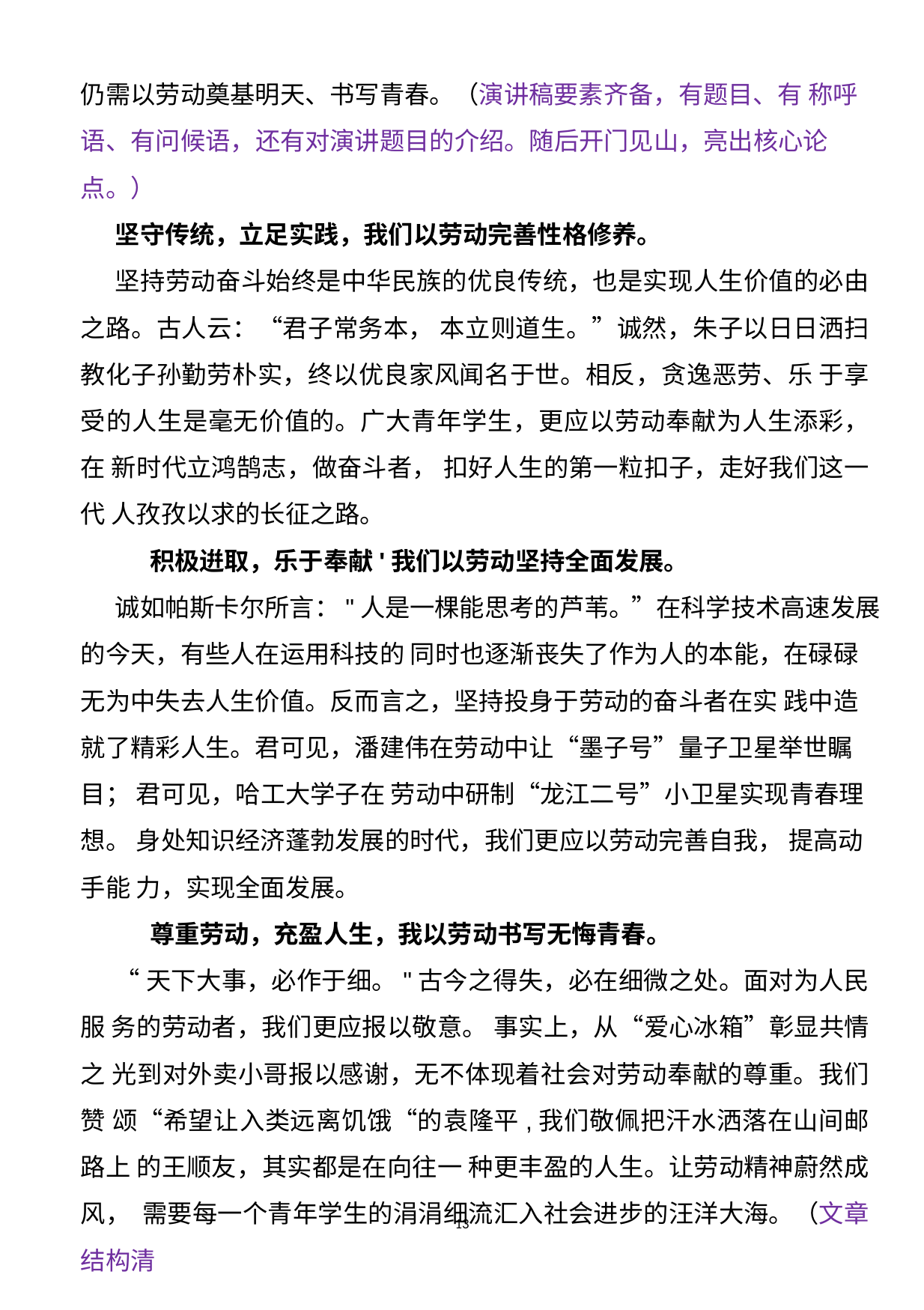

仍需以劳动奠基明天、书写青春。（演讲稿要素齐备，有题目、有 称呼 语、有问候语，还有对演讲题目的介绍。随后开门见山，亮出核心论点。）
坚守传统，立足实践，我们以劳动完善性格修养。
坚持劳动奋斗始终是中华民族的优良传统，也是实现人生价值的必由 之路。古人云：“君子常务本， 本立则道生。”诚然，朱子以日日洒扫 教化子孙勤劳朴实，终以优良家风闻名于世。相反，贪逸恶劳、乐 于享 受的人生是毫无价值的。广大青年学生，更应以劳动奉献为人生添彩，在 新时代立鸿鹄志，做奋斗者， 扣好人生的第一粒扣子，走好我们这一代 人孜孜以求的长征之路。
积极逬取，乐于奉献'我们以劳动坚持全面发展。
诚如帕斯卡尔所言："人是一棵能思考的芦苇。”在科学技术高速发展 的今天，有些人在运用科技的 同时也逐渐丧失了作为人的本能，在碌碌 无为中失去人生价值。反而言之，坚持投身于劳动的奋斗者在实 践中造 就了精彩人生。君可见，潘建伟在劳动中让“墨子号”量子卫星举世瞩目； 君可见，哈工大学子在 劳动中研制“龙江二号”小卫星实现青春理想。 身处知识经济蓬勃发展的时代，我们更应以劳动完善自我， 提高动手能 力，实现全面发展。
尊重劳动，充盈人生，我以劳动书写无悔青春。
“天下大事，必作于细。"古今之得失，必在细微之处。面对为人民服 务的劳动者，我们更应报以敬意。 事实上，从“爱心冰箱”彰显共情之 光到对外卖小哥报以感谢，无不体现着社会对劳动奉献的尊重。我们 赞 颂“希望让入类远离饥饿“的袁隆平,我们敬佩把汗水洒落在山间邮路上 的王顺友，其实都是在向往一 种更丰盈的人生。让劳动精神蔚然成风，  需要每一个青年学生的涓涓细流汇入社会进步的汪洋大海。（文章结构清
13